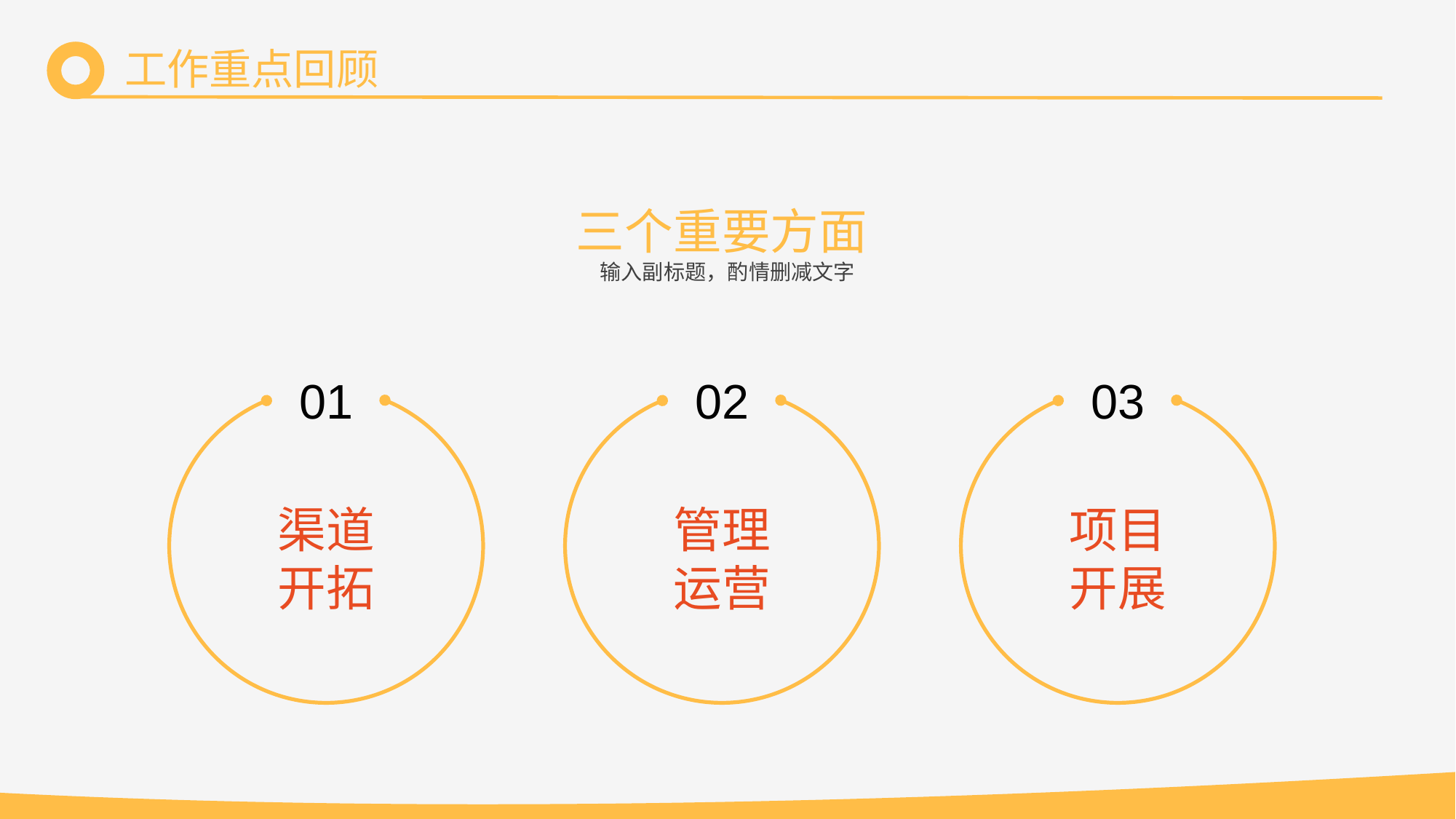

工作重点回顾
三个重要方面
输入副标题，酌情删减文字
01
02
03
渠道
开拓
管理
运营
项目
开展